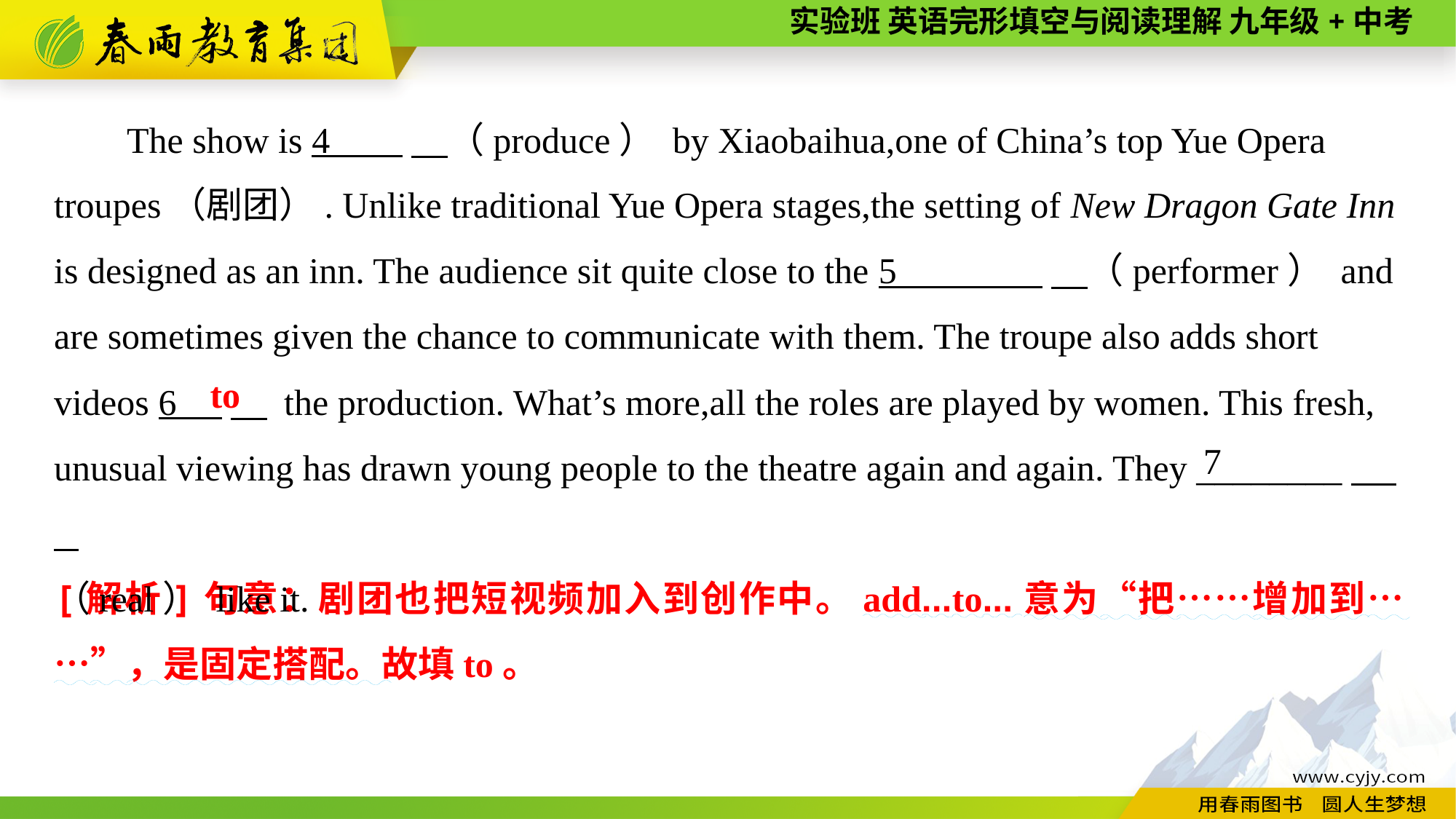

The show is 4        　（produce） by Xiaobaihua,one of China’s top Yue Opera troupes（剧团）. Unlike traditional Yue Opera stages,the setting of New Dragon Gate Inn is designed as an inn. The audience sit quite close to the 5                　（performer） and are sometimes given the chance to communicate with them. The troupe also adds short videos 6     　 the production. What’s more,all the roles are played by women. This fresh,
unusual viewing has drawn young people to the theatre again and again. They ________
（real） like it.
to
7
[解析]句意：剧团也把短视频加入到创作中。add...to...意为“把……增加到……”，是固定搭配。故填to。